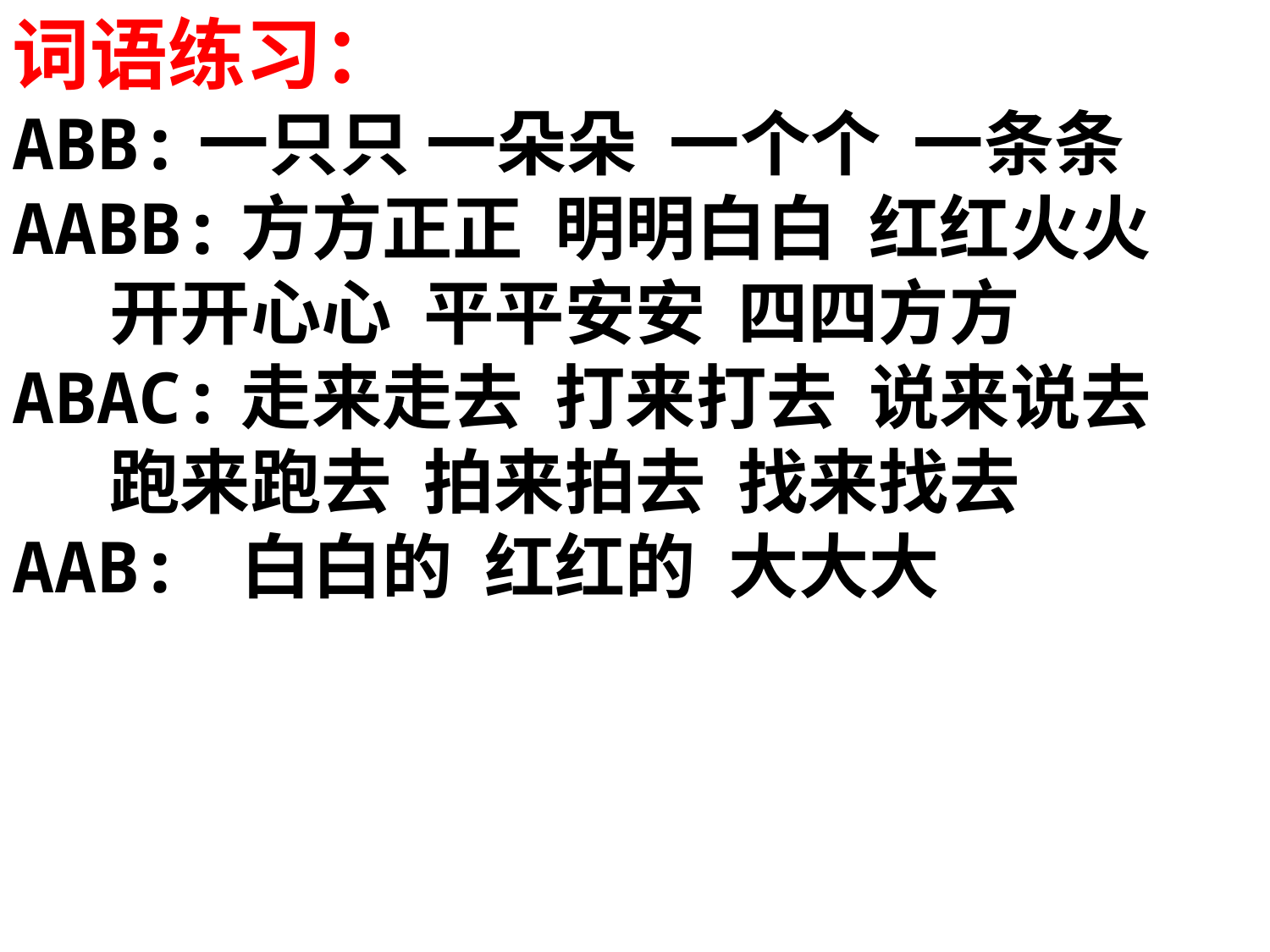

词语练习：
ABB:一只只 一朵朵  一个个  一条条
AABB:方方正正  明明白白  红红火火
     开开心心  平平安安  四四方方
ABAC:走来走去  打来打去  说来说去
     跑来跑去  拍来拍去  找来找去
AAB: 白白的  红红的  大大大